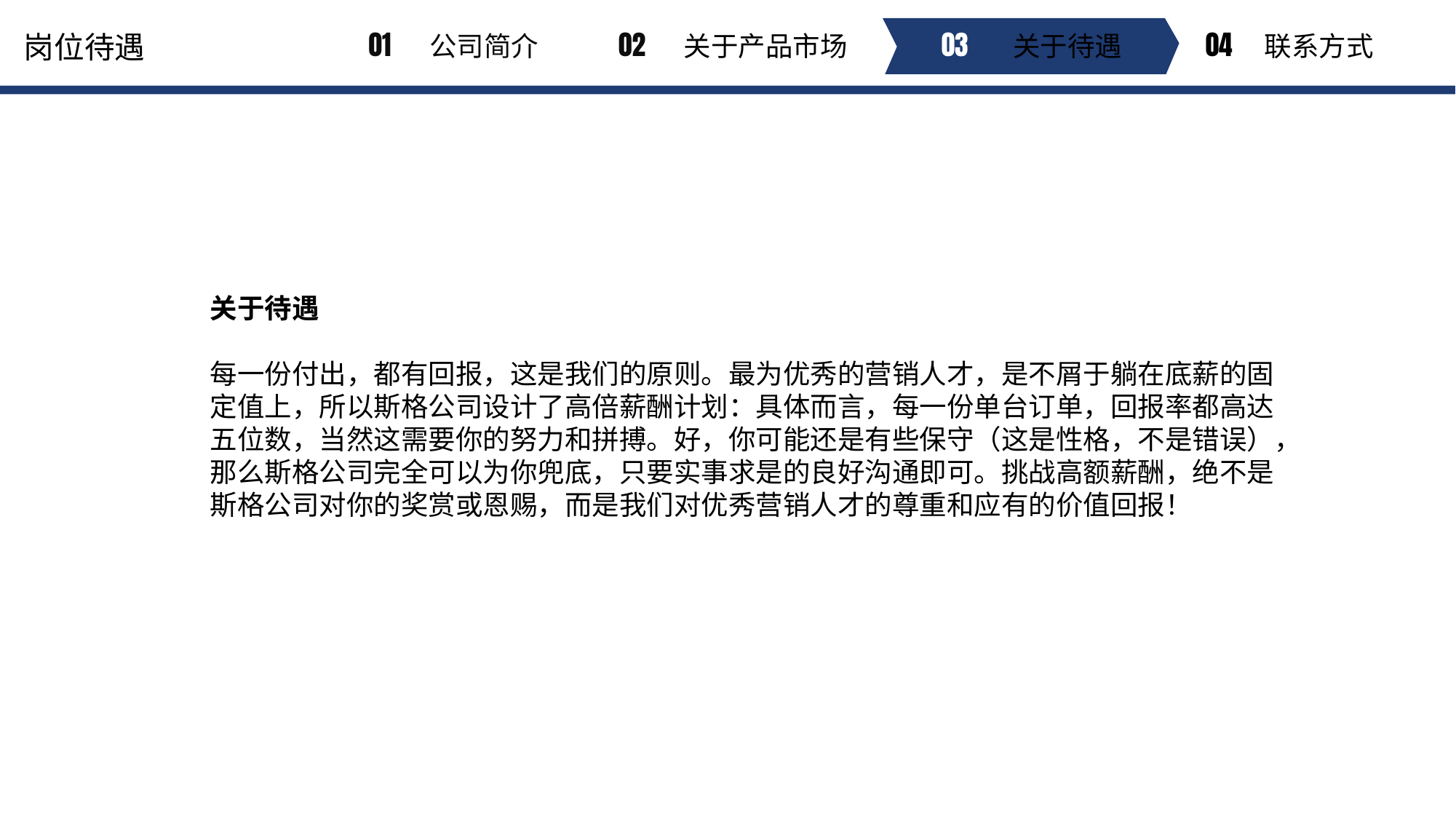

岗位待遇
01     公司简介
02     关于产品市场
03      关于待遇
04    联系方式

关于待遇 每一份付出，都有回报，这是我们的原则。最为优秀的营销人才，是不屑于躺在底薪的固定值上，所以斯格公司设计了高倍薪酬计划：具体而言，每一份单台订单，回报率都高达五位数，当然这需要你的努力和拼搏。好，你可能还是有些保守（这是性格，不是错误），那么斯格公司完全可以为你兜底，只要实事求是的良好沟通即可。挑战高额薪酬，绝不是斯格公司对你的奖赏或恩赐，而是我们对优秀营销人才的尊重和应有的价值回报！